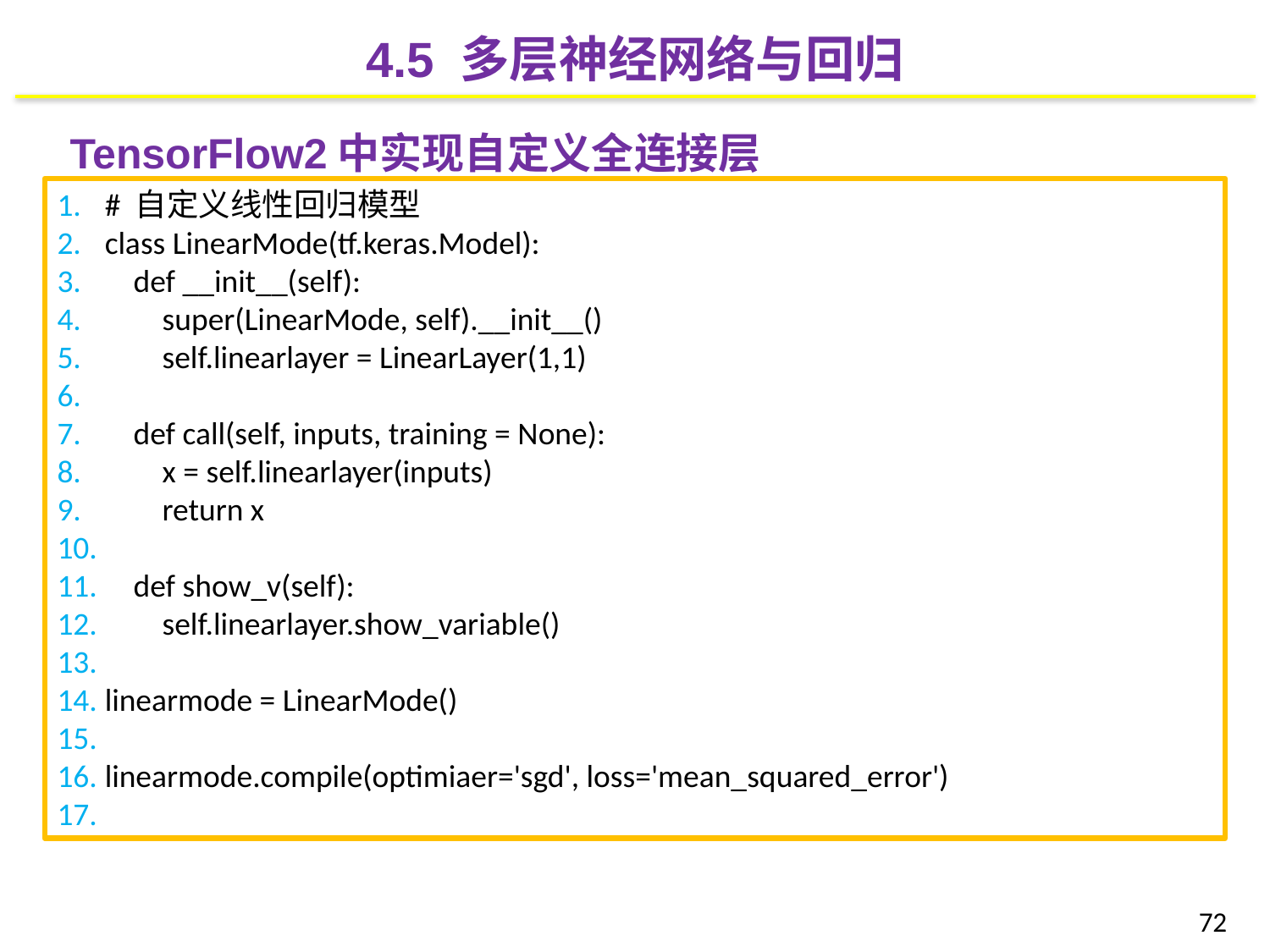

4.5 多层神经网络与回归
TensorFlow2中实现自定义全连接层

# 自定义线性回归模型
class LinearMode(tf.keras.Model):
    def __init__(self):
        super(LinearMode, self).__init__()
        self.linearlayer = LinearLayer(1,1)

    def call(self, inputs, training = None):
        x = self.linearlayer(inputs)
        return x

    def show_v(self):
        self.linearlayer.show_variable()

linearmode = LinearMode()

linearmode.compile(optimiaer='sgd', loss='mean_squared_error')

72